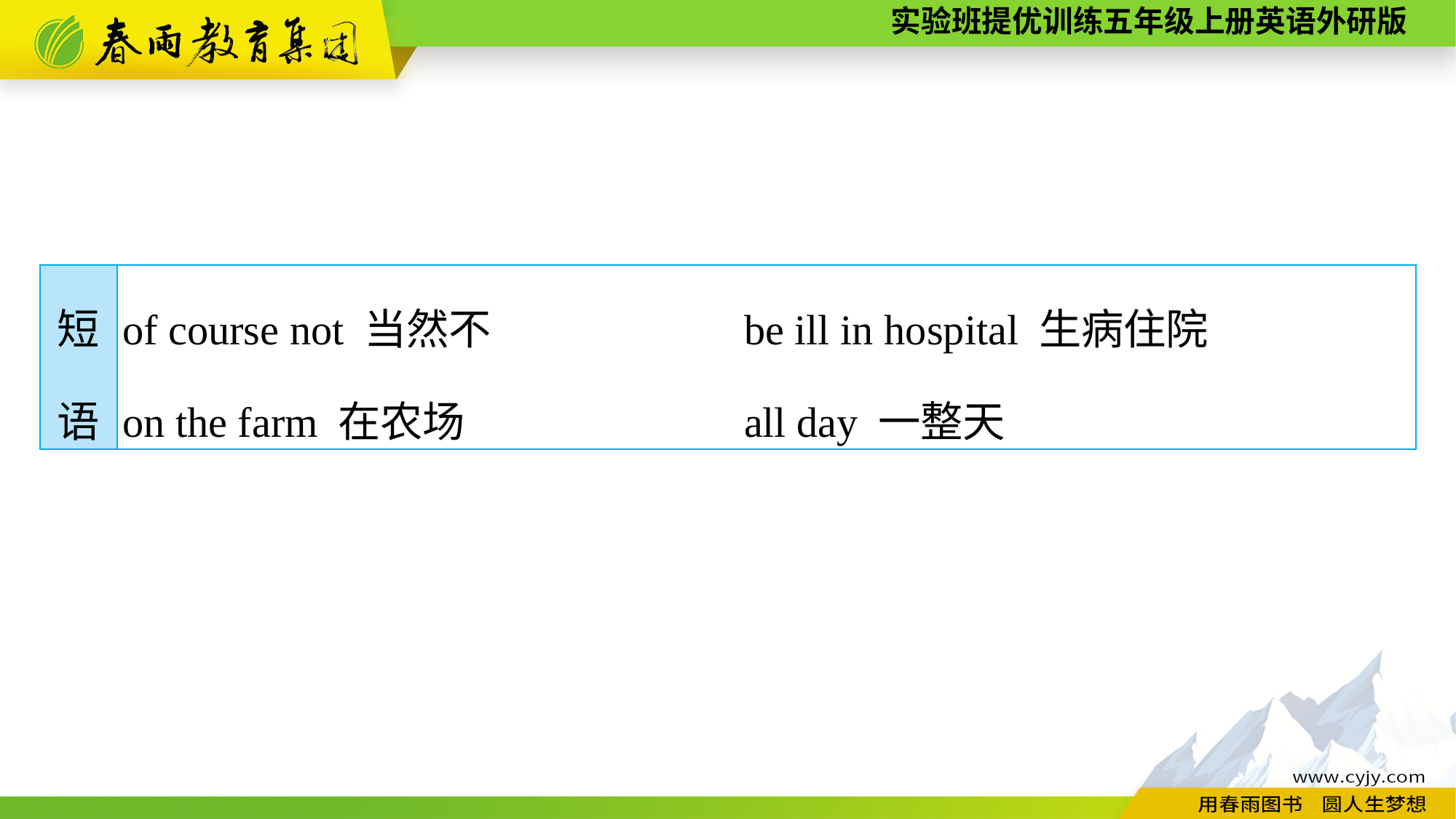

| 短 语 | of course not 当然不 be ill in hospital 生病住院 on the farm 在农场 all day 一整天 |
| --- | --- |